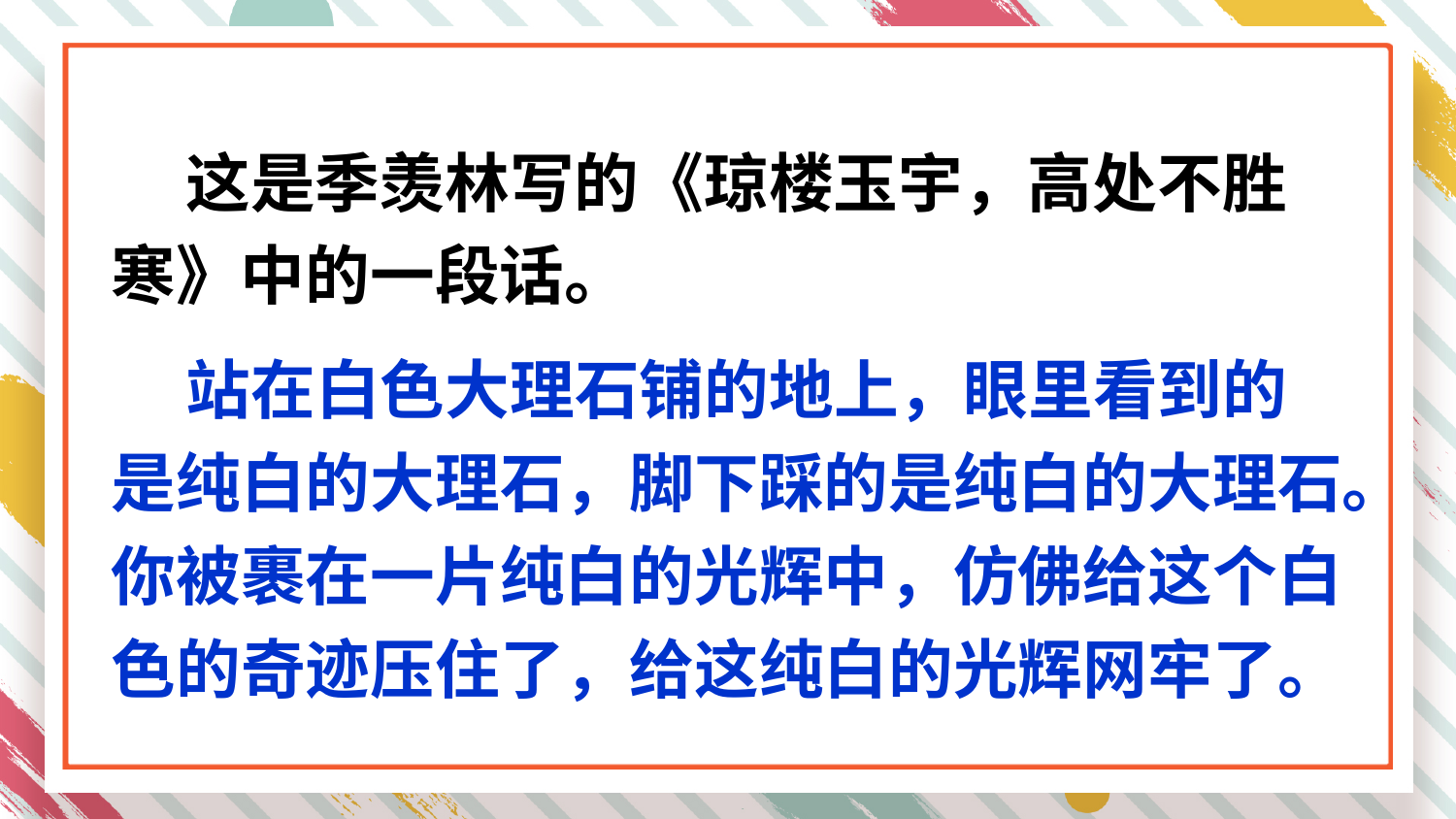

这是季羡林写的《琼楼玉宇，高处不胜寒》中的一段话。
    站在白色大理石铺的地上，眼里看到的是纯白的大理石，脚下踩的是纯白的大理石。你被裹在一片纯白的光辉中，仿佛给这个白色的奇迹压住了，给这纯白的光辉网牢了。